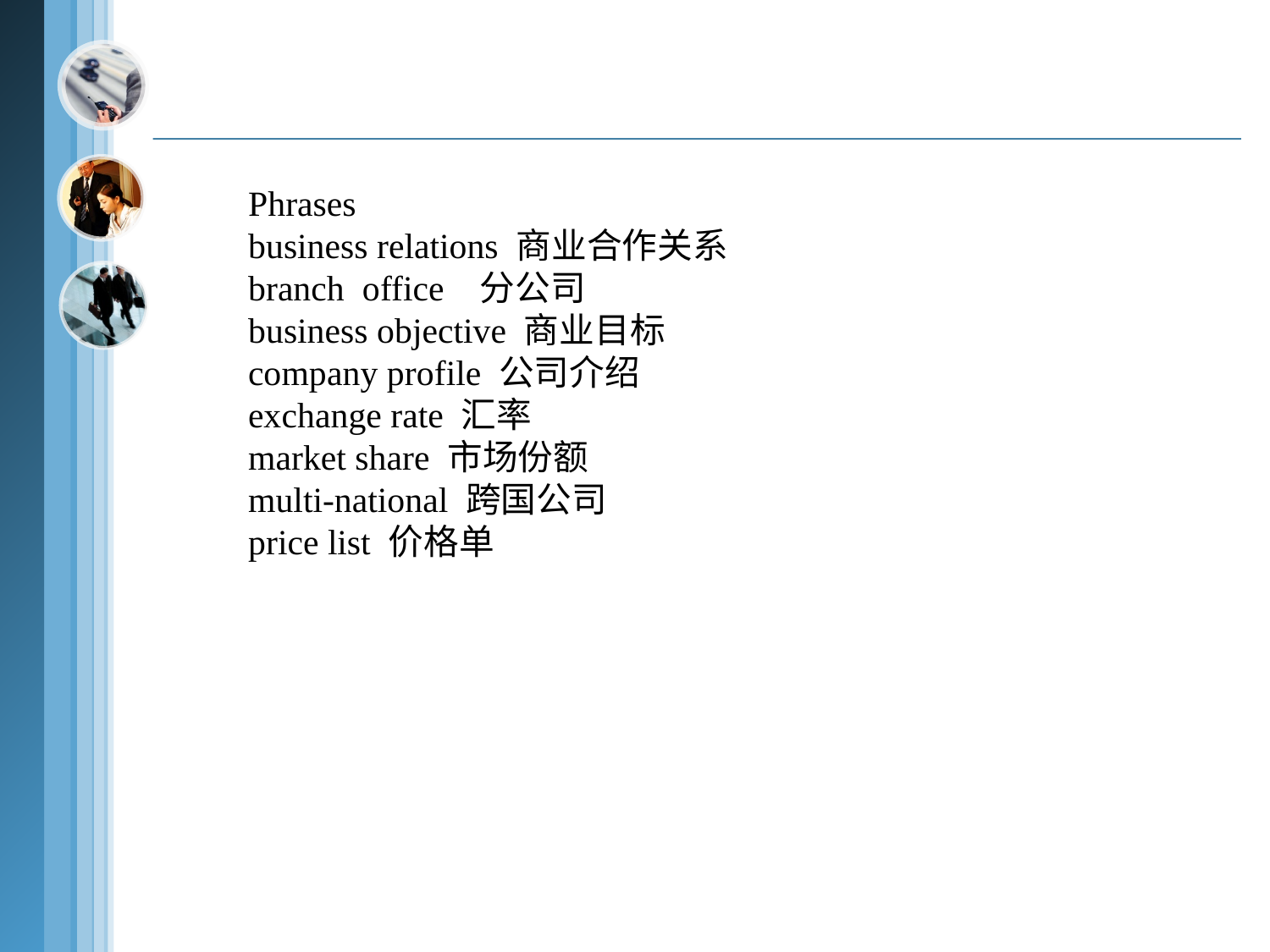

Phrases
business relations 商业合作关系
branch  office   分公司
business objective 商业目标
company profile 公司介绍
exchange rate 汇率
market share 市场份额
multi-national 跨国公司
price list 价格单